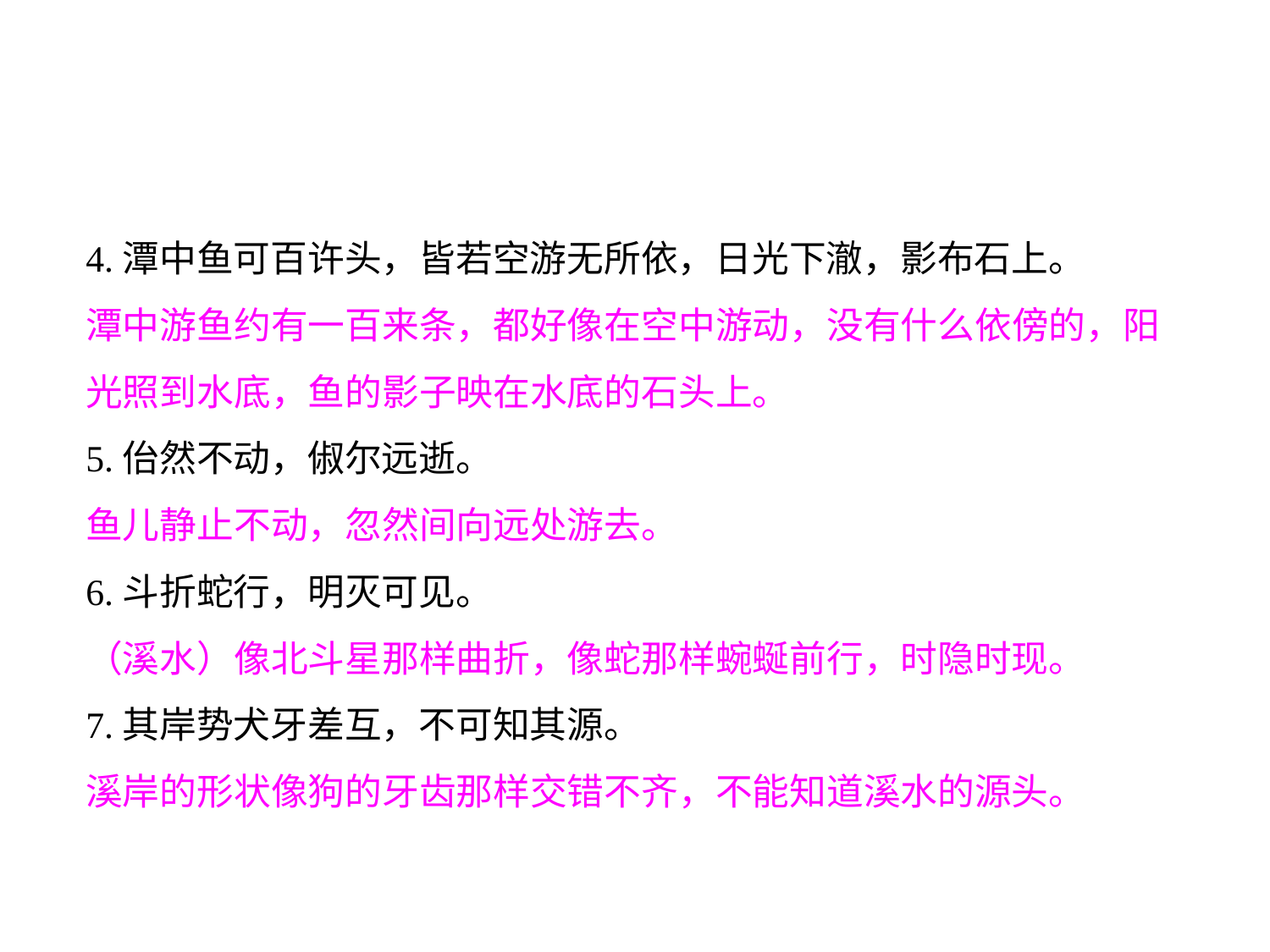

4.潭中鱼可百许头，皆若空游无所依，日光下澈，影布石上。
潭中游鱼约有一百来条，都好像在空中游动，没有什么依傍的，阳光照到水底，鱼的影子映在水底的石头上。
5.佁然不动，俶尔远逝。
鱼儿静止不动，忽然间向远处游去。
6.斗折蛇行，明灭可见。
（溪水）像北斗星那样曲折，像蛇那样蜿蜒前行，时隐时现。
7.其岸势犬牙差互，不可知其源。
溪岸的形状像狗的牙齿那样交错不齐，不能知道溪水的源头。